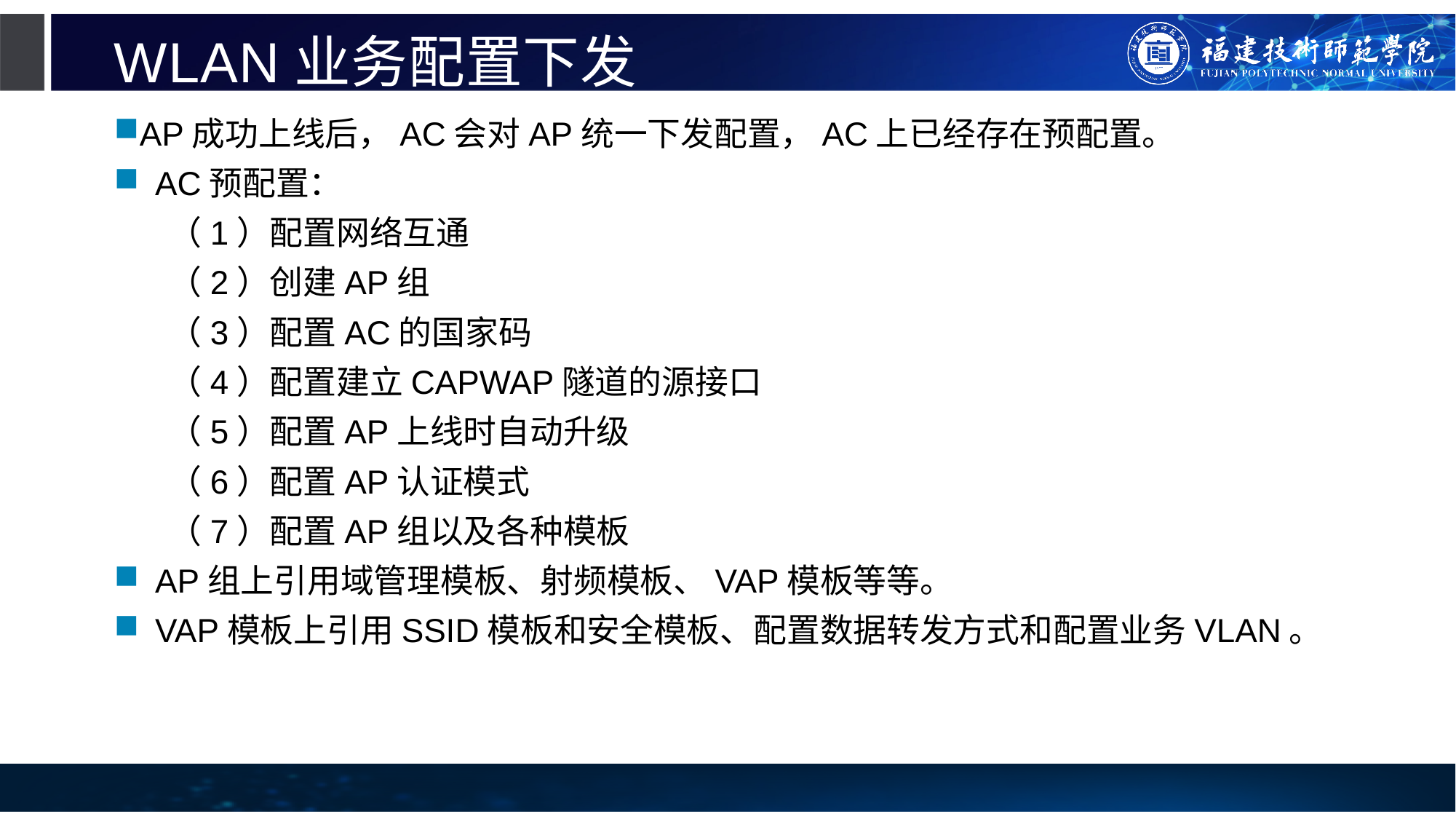

# WLAN业务配置下发
AP成功上线后，AC会对AP统一下发配置，AC上已经存在预配置。
AC预配置：
（1）配置网络互通
（2）创建AP组
（3）配置AC的国家码
（4）配置建立CAPWAP隧道的源接口
（5）配置AP上线时自动升级
（6）配置AP认证模式
（7）配置AP组以及各种模板
AP组上引用域管理模板、射频模板、VAP模板等等。
VAP模板上引用SSID模板和安全模板、配置数据转发方式和配置业务VLAN。